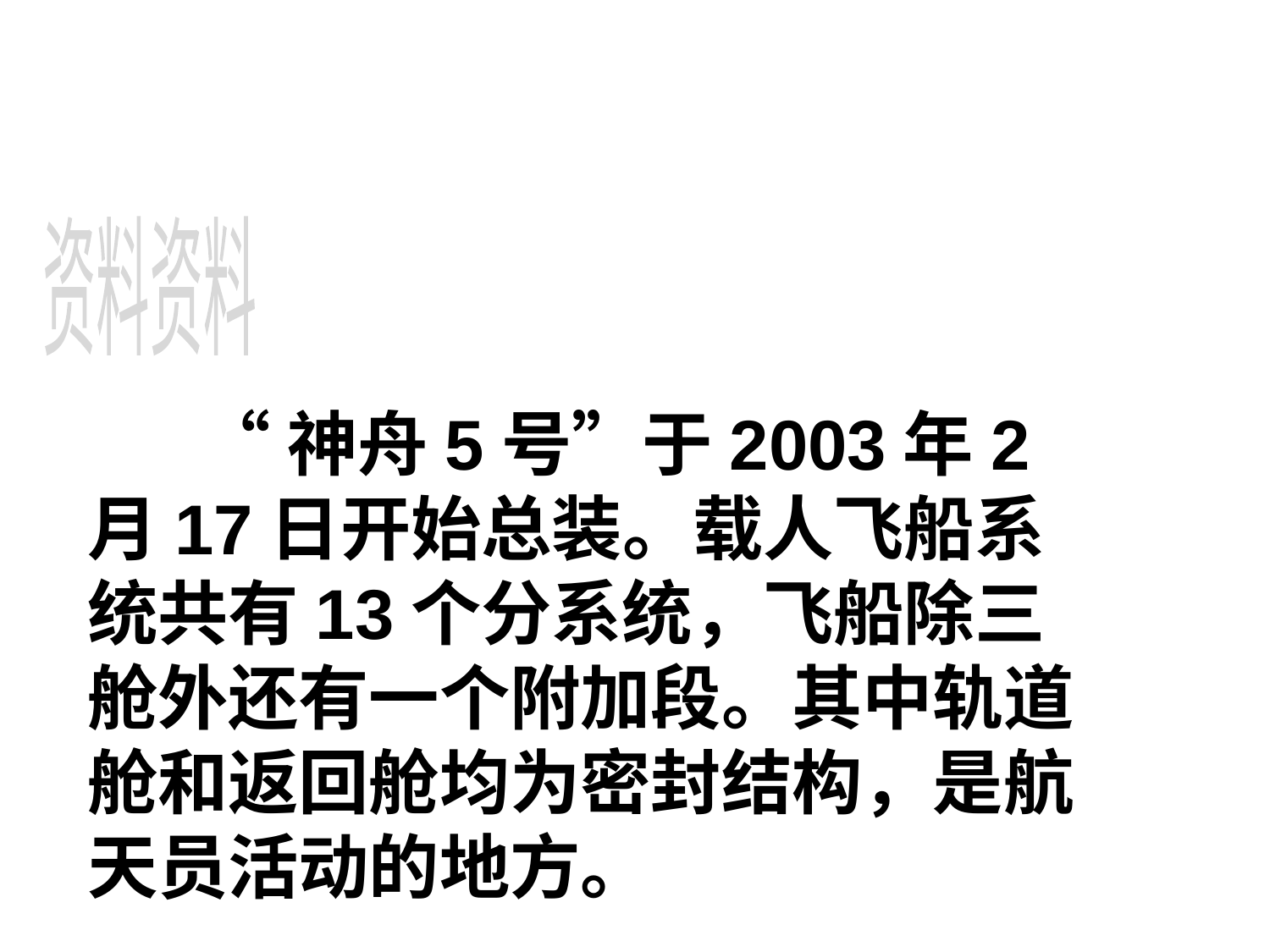

资料资料
       “神舟5号”于2003年2月17日开始总装。载人飞船系统共有13个分系统，飞船除三舱外还有一个附加段。其中轨道舱和返回舱均为密封结构，是航天员活动的地方。